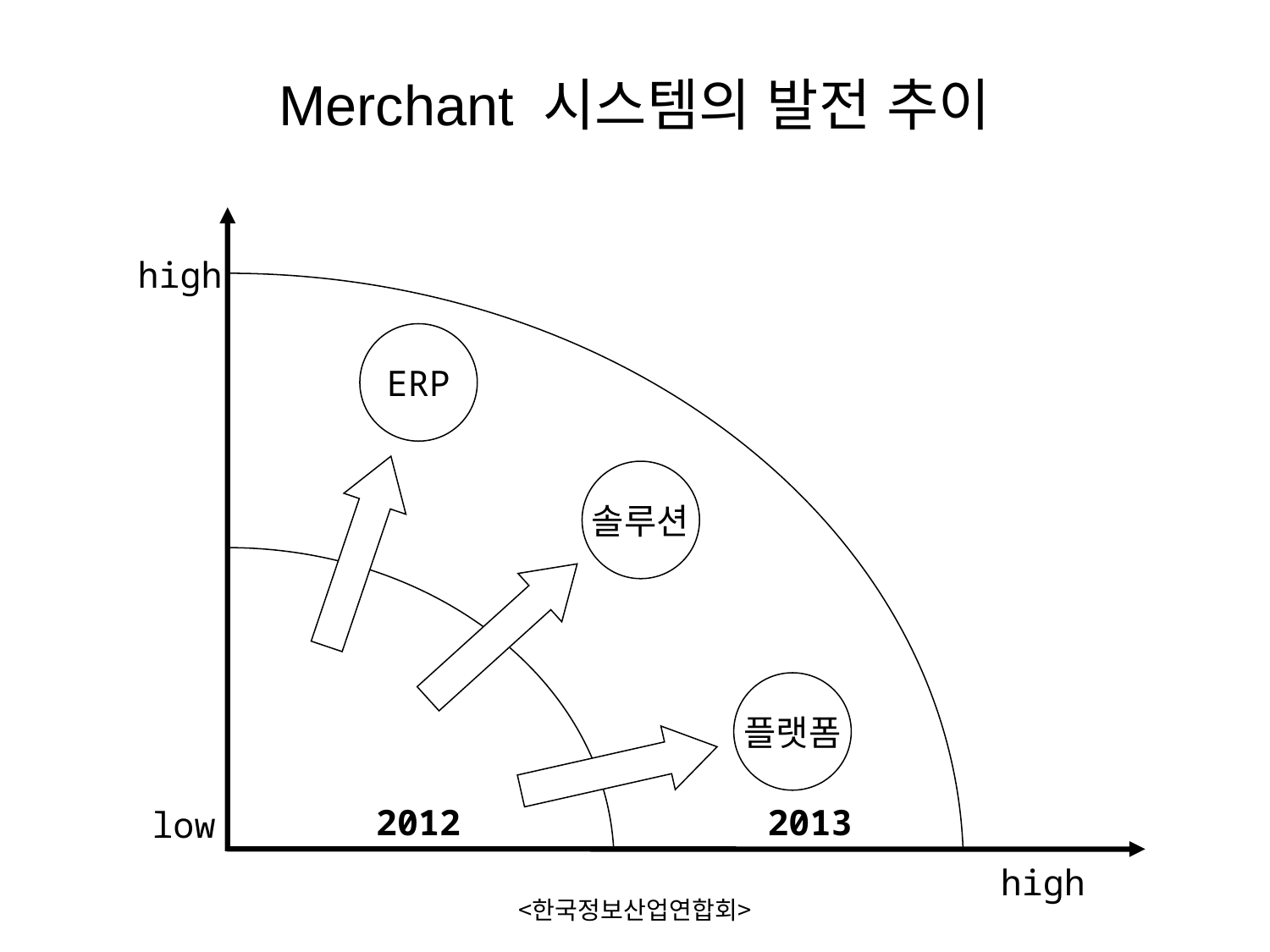

Merchant 시스템의 발전 추이

high

ERP
솔루션

플랫폼

2012
2013
low

high
<한국정보산업연합회>